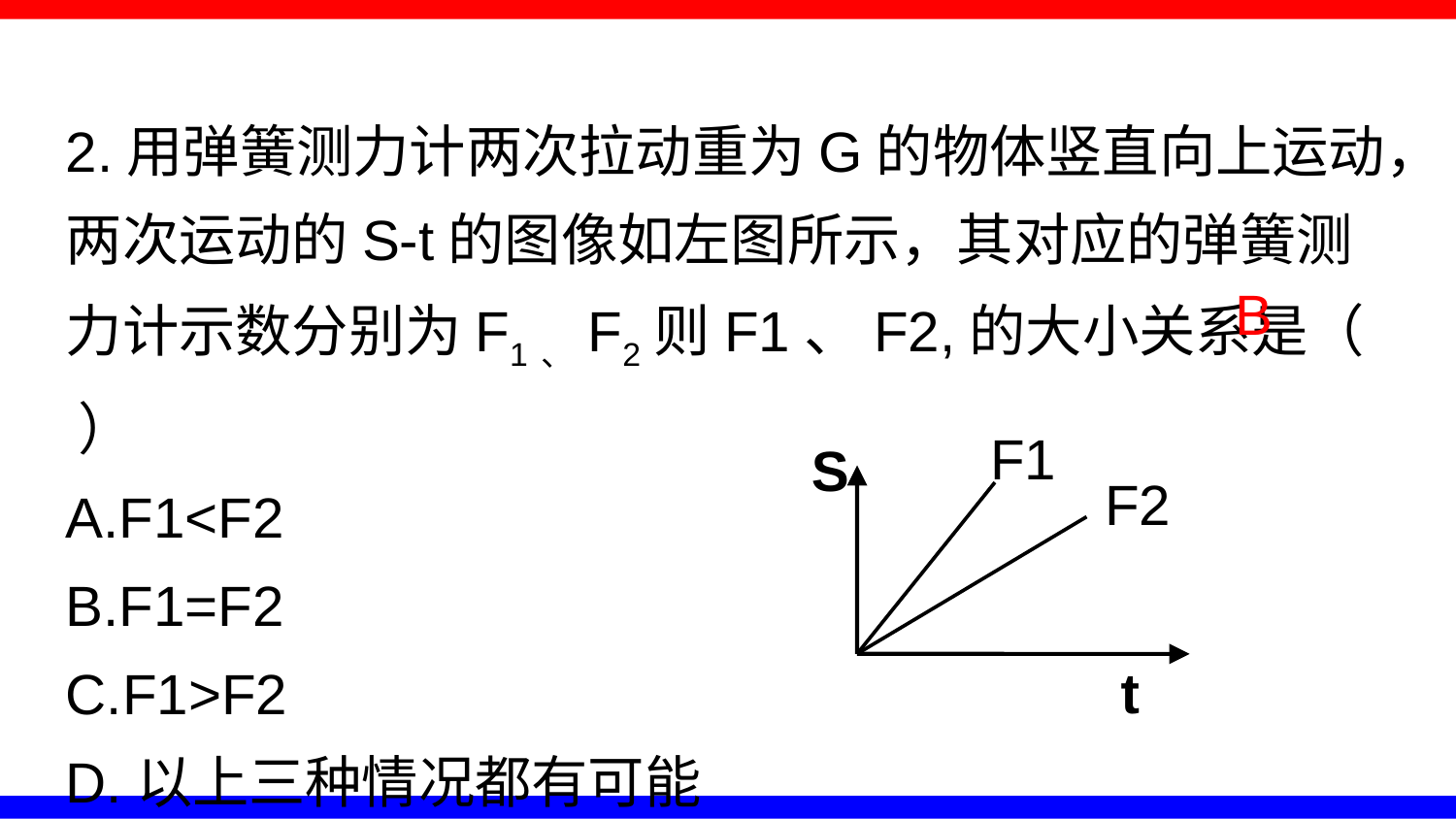

2.用弹簧测力计两次拉动重为G的物体竖直向上运动，两次运动的S-t的图像如左图所示，其对应的弹簧测力计示数分别为F1、F2则F1、F2,的大小关系是（    ）
A.F1<F2
B.F1=F2
C.F1>F2
D.以上三种情况都有可能
B
F1
S
F2

t